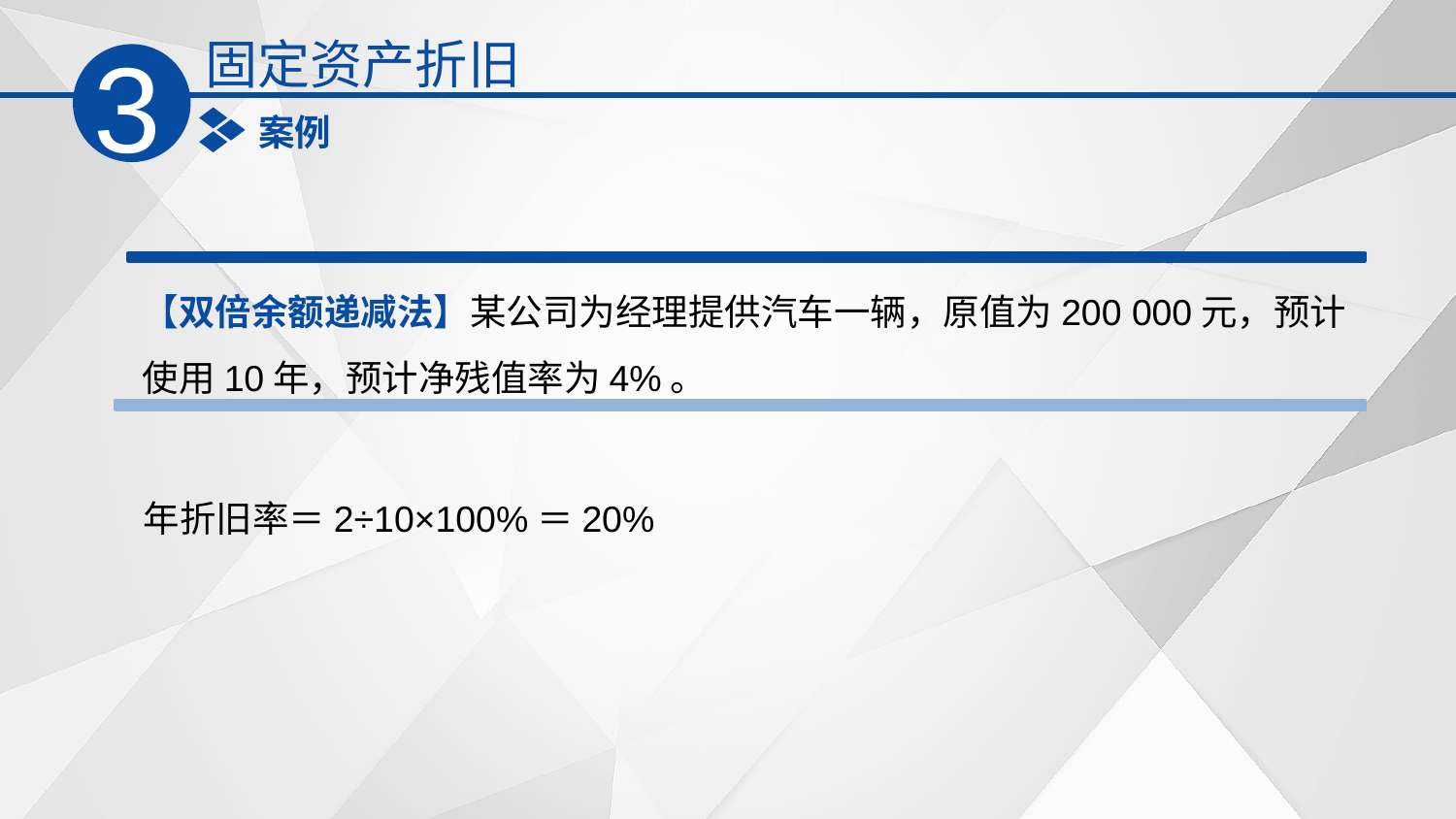

固定资产折旧
3

案例

【双倍余额递减法】某公司为经理提供汽车一辆，原值为200 000元，预计使用10年，预计净残值率为4%。

年折旧率＝2÷10×100%＝20%